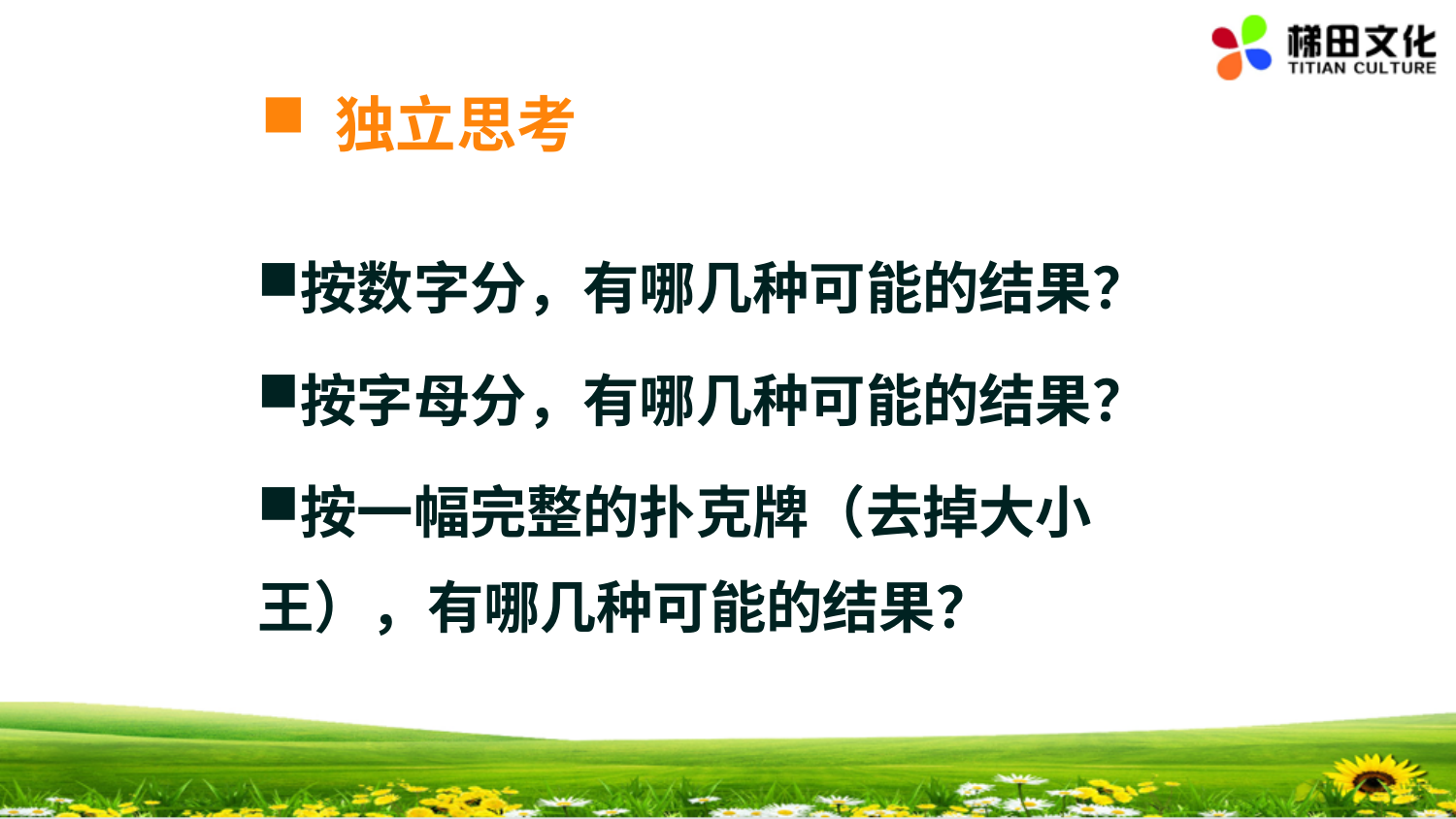

独立思考
按数字分，有哪几种可能的结果？
按字母分，有哪几种可能的结果？
按一幅完整的扑克牌（去掉大小王），有哪几种可能的结果？